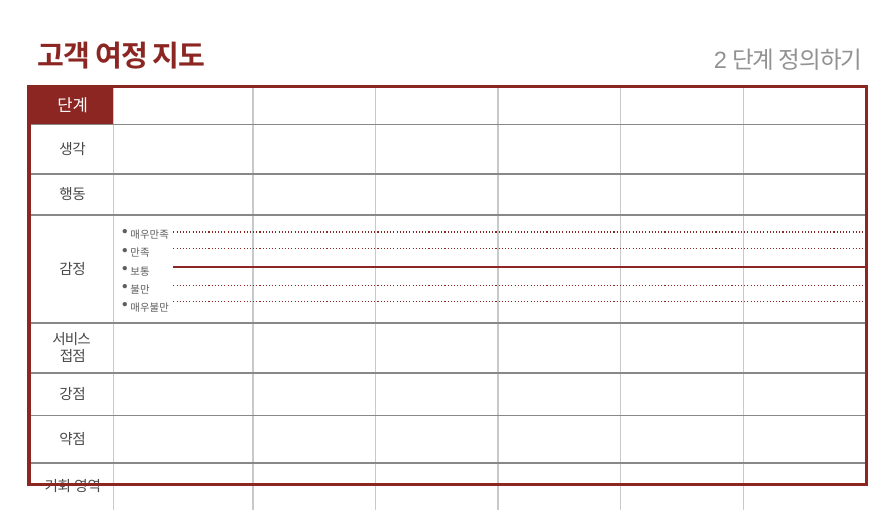

고객 여정 지도
2단계 정의하기
| 단계 |  |  |  |  |  |  |
| --- | --- | --- | --- | --- | --- | --- |
| 생각 |  |  |  |  |  |  |
| 행동 |  |  |  |  |  |  |
| 감정 | 매우만족 만족 보통 불만 매우불만 |  |  |  |  |  |
| 서비스 접점 |  |  |  |  |  |  |
| 강점 |  |  |  |  |  |  |
| 약점 |  |  |  |  |  |  |
| 기회 영역 |  |  |  |  |  |  |